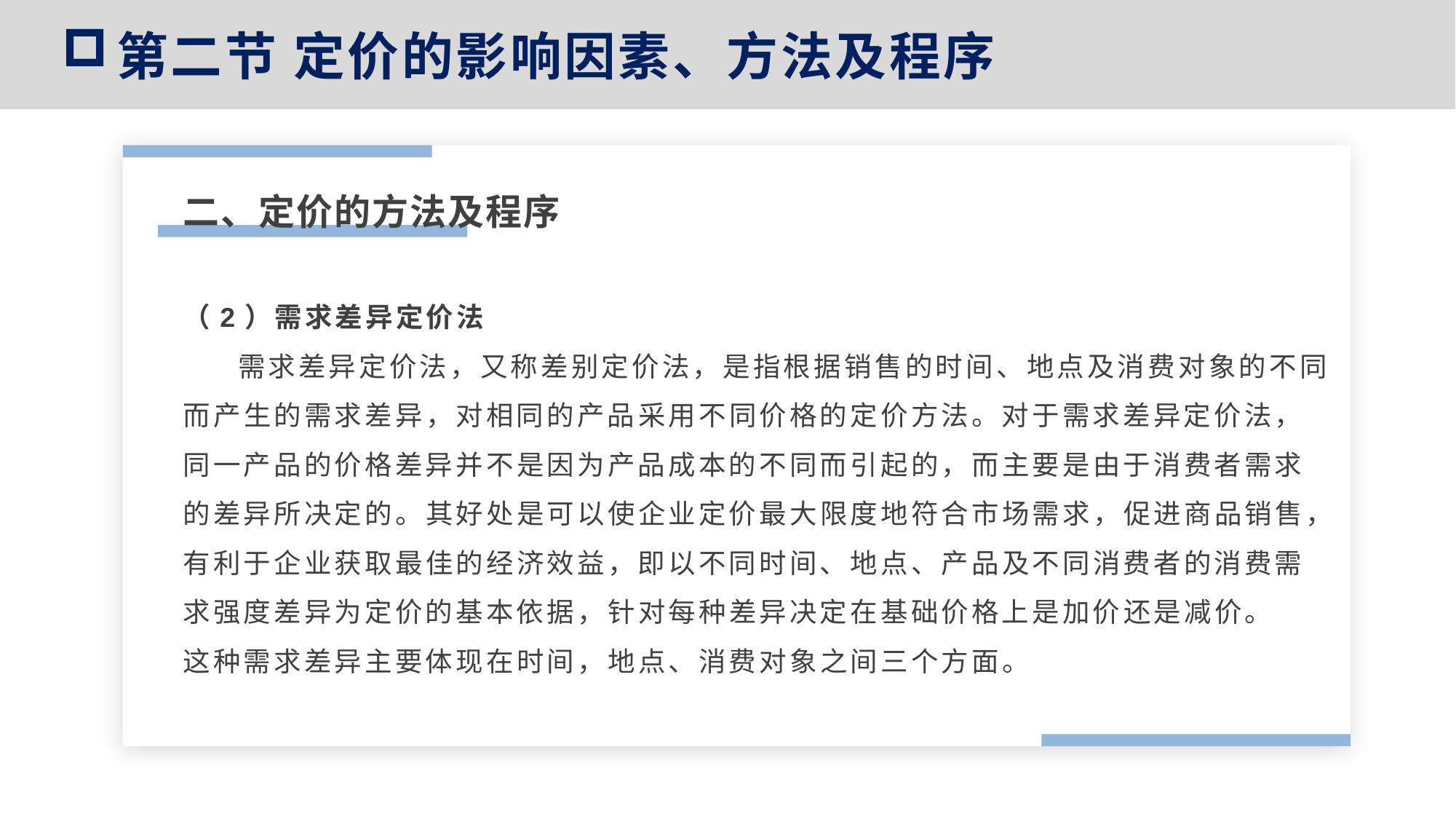

第二节 定价的影响因素、方法及程序

二、定价的方法及程序

（2）需求差异定价法
   需求差异定价法，又称差别定价法，是指根据销售的时间、地点及消费对象的不同而产生的需求差异，对相同的产品采用不同价格的定价方法。对于需求差异定价法，同一产品的价格差异并不是因为产品成本的不同而引起的，而主要是由于消费者需求的差异所决定的。其好处是可以使企业定价最大限度地符合市场需求，促进商品销售，有利于企业获取最佳的经济效益，即以不同时间、地点、产品及不同消费者的消费需求强度差异为定价的基本依据，针对每种差异决定在基础价格上是加价还是减价。
这种需求差异主要体现在时间，地点、消费对象之间三个方面。